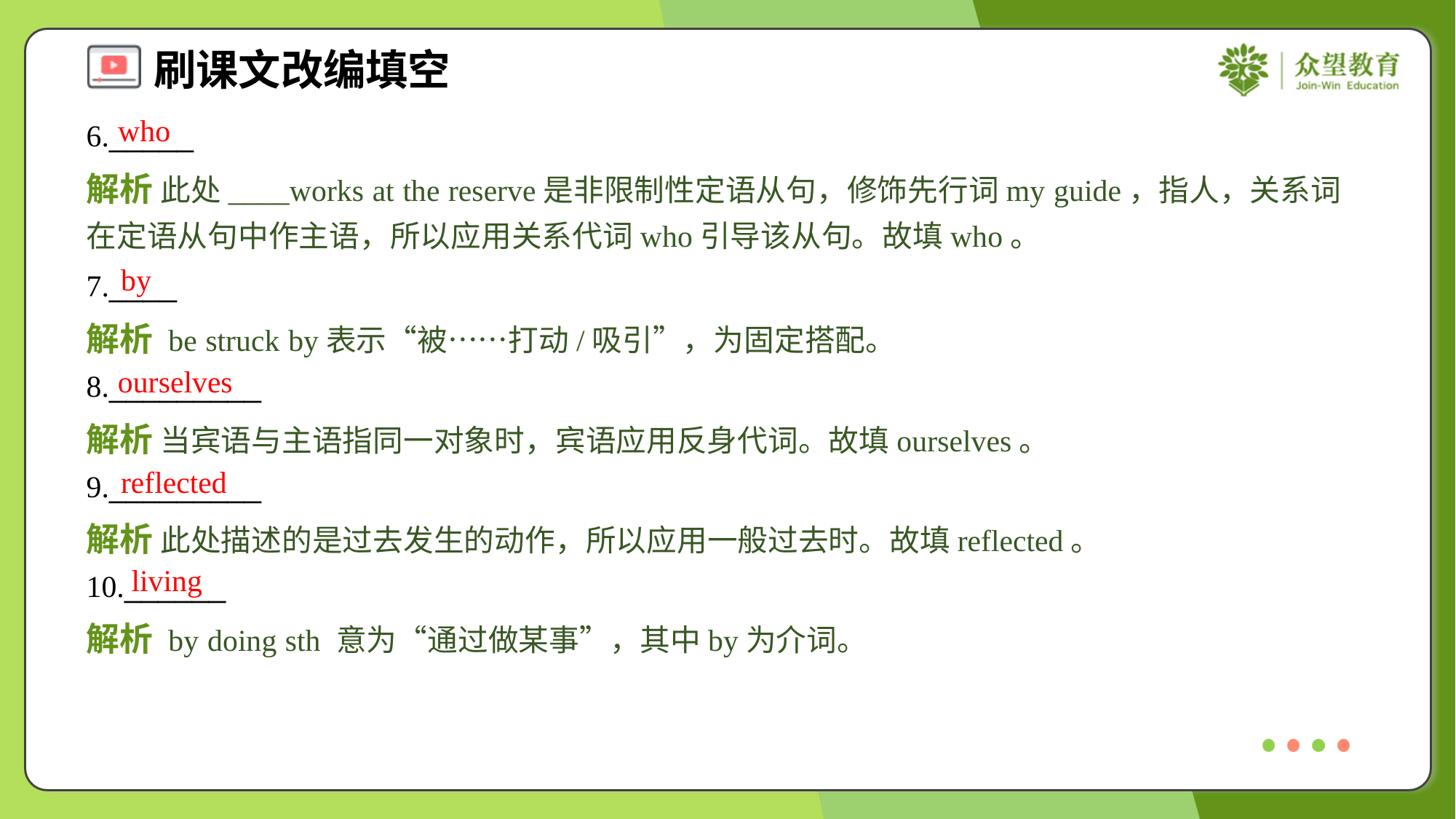

who
6._____
解析 此处____works at the reserve是非限制性定语从句，修饰先行词my guide，指人，关系词在定语从句中作主语，所以应用关系代词who引导该从句。故填who。
by
7.____
解析 be struck by表示“被……打动/吸引”，为固定搭配。
ourselves
8._________
解析 当宾语与主语指同一对象时，宾语应用反身代词。故填ourselves。
reflected
9._________
解析 此处描述的是过去发生的动作，所以应用一般过去时。故填reflected。
living
10.______
解析 by doing sth 意为“通过做某事”，其中by为介词。